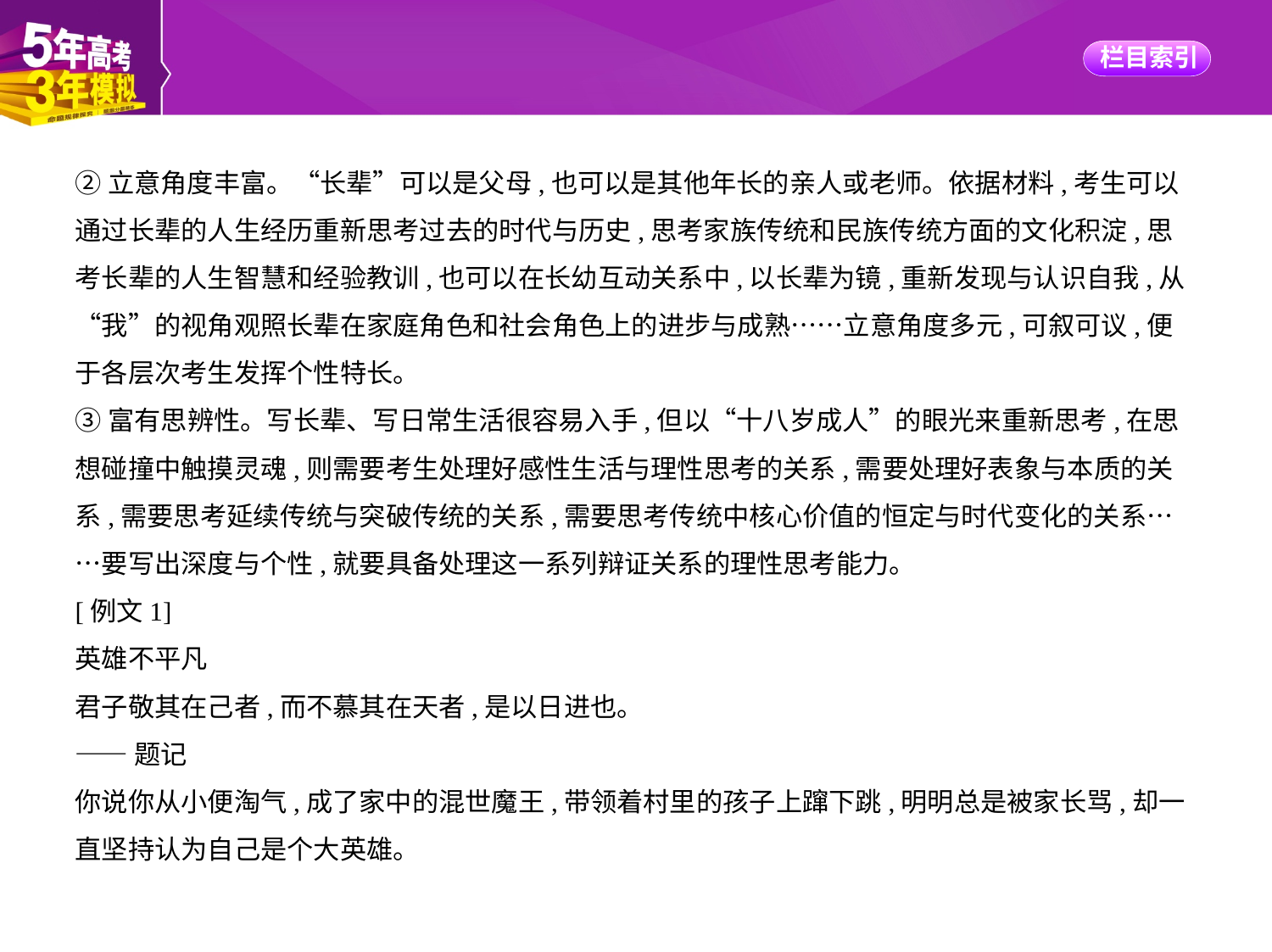

②立意角度丰富。“长辈”可以是父母,也可以是其他年长的亲人或老师。依据材料,考生可以
通过长辈的人生经历重新思考过去的时代与历史,思考家族传统和民族传统方面的文化积淀,思
考长辈的人生智慧和经验教训,也可以在长幼互动关系中,以长辈为镜,重新发现与认识自我,从
“我”的视角观照长辈在家庭角色和社会角色上的进步与成熟……立意角度多元,可叙可议,便
于各层次考生发挥个性特长。
③富有思辨性。写长辈、写日常生活很容易入手,但以“十八岁成人”的眼光来重新思考,在思
想碰撞中触摸灵魂,则需要考生处理好感性生活与理性思考的关系,需要处理好表象与本质的关
系,需要思考延续传统与突破传统的关系,需要思考传统中核心价值的恒定与时代变化的关系…
…要写出深度与个性,就要具备处理这一系列辩证关系的理性思考能力。
[例文1]
英雄不平凡
君子敬其在己者,而不慕其在天者,是以日进也。
——题记
你说你从小便淘气,成了家中的混世魔王,带领着村里的孩子上蹿下跳,明明总是被家长骂,却一
直坚持认为自己是个大英雄。